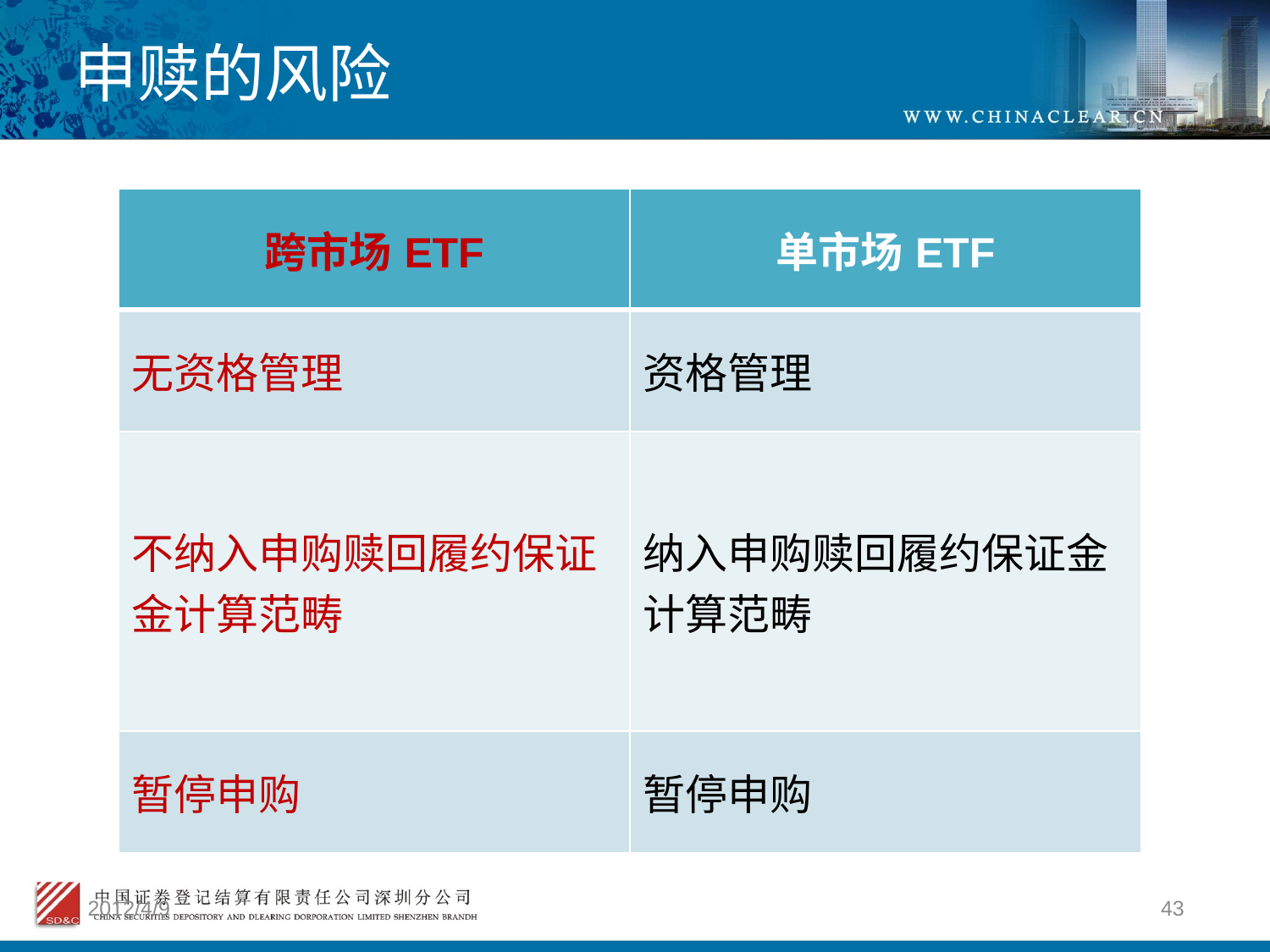

# 申赎的风险

| 跨市场ETF | 单市场ETF |
| --- | --- |
| 无资格管理 | 资格管理 |
| 不纳入申购赎回履约保证金计算范畴 | 纳入申购赎回履约保证金计算范畴 |
| 暂停申购 | 暂停申购 |
2012/4/9
43